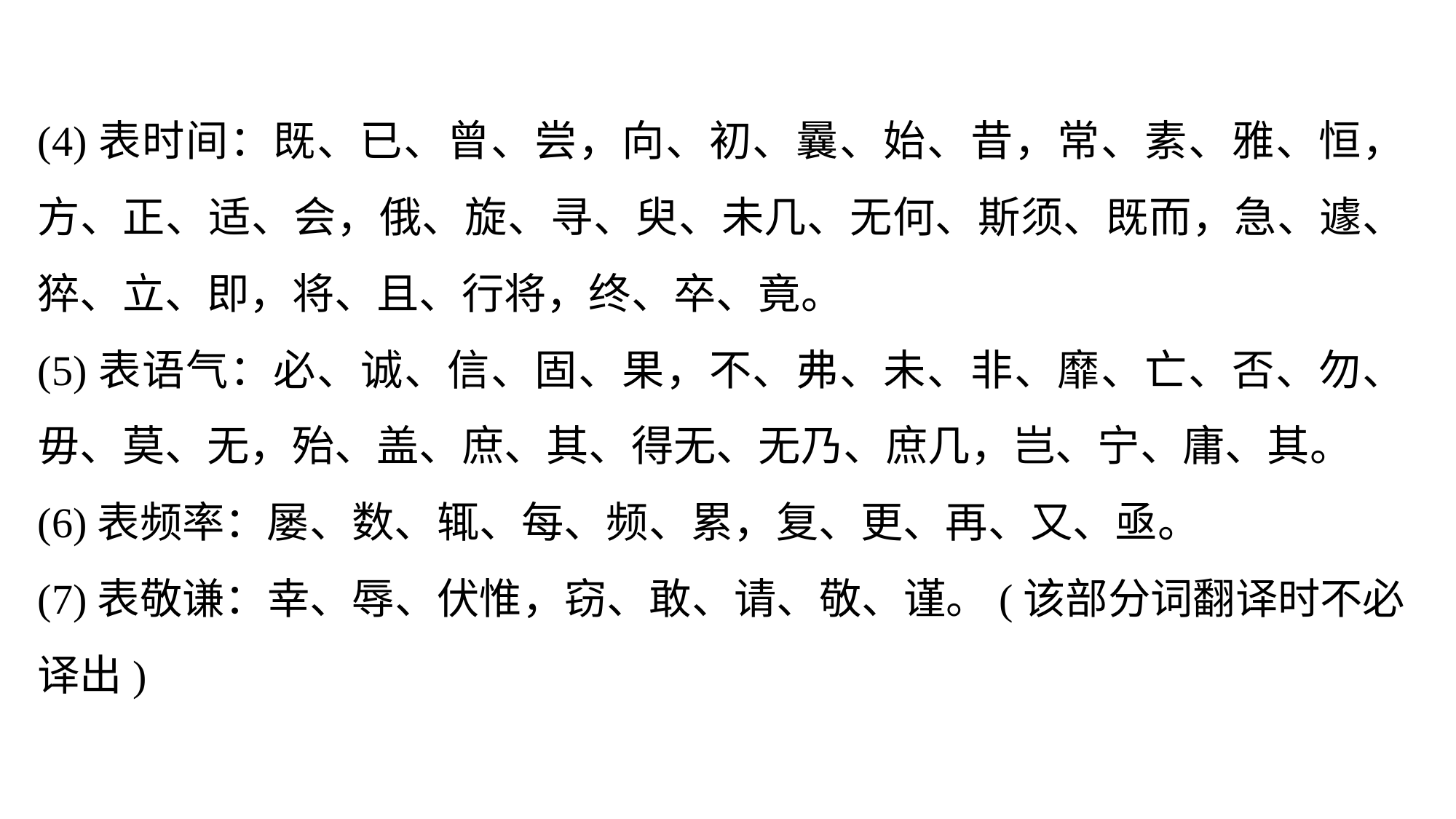

(4)表时间：既、已、曾、尝，向、初、曩、始、昔，常、素、雅、恒，方、正、适、会，俄、旋、寻、臾、未几、无何、斯须、既而，急、遽、猝、立、即，将、且、行将，终、卒、竟。
(5)表语气：必、诚、信、固、果，不、弗、未、非、靡、亡、否、勿、毋、莫、无，殆、盖、庶、其、得无、无乃、庶几，岂、宁、庸、其。
(6)表频率：屡、数、辄、每、频、累，复、更、再、又、亟。
(7)表敬谦：幸、辱、伏惟，窃、敢、请、敬、谨。(该部分词翻译时不必译出)